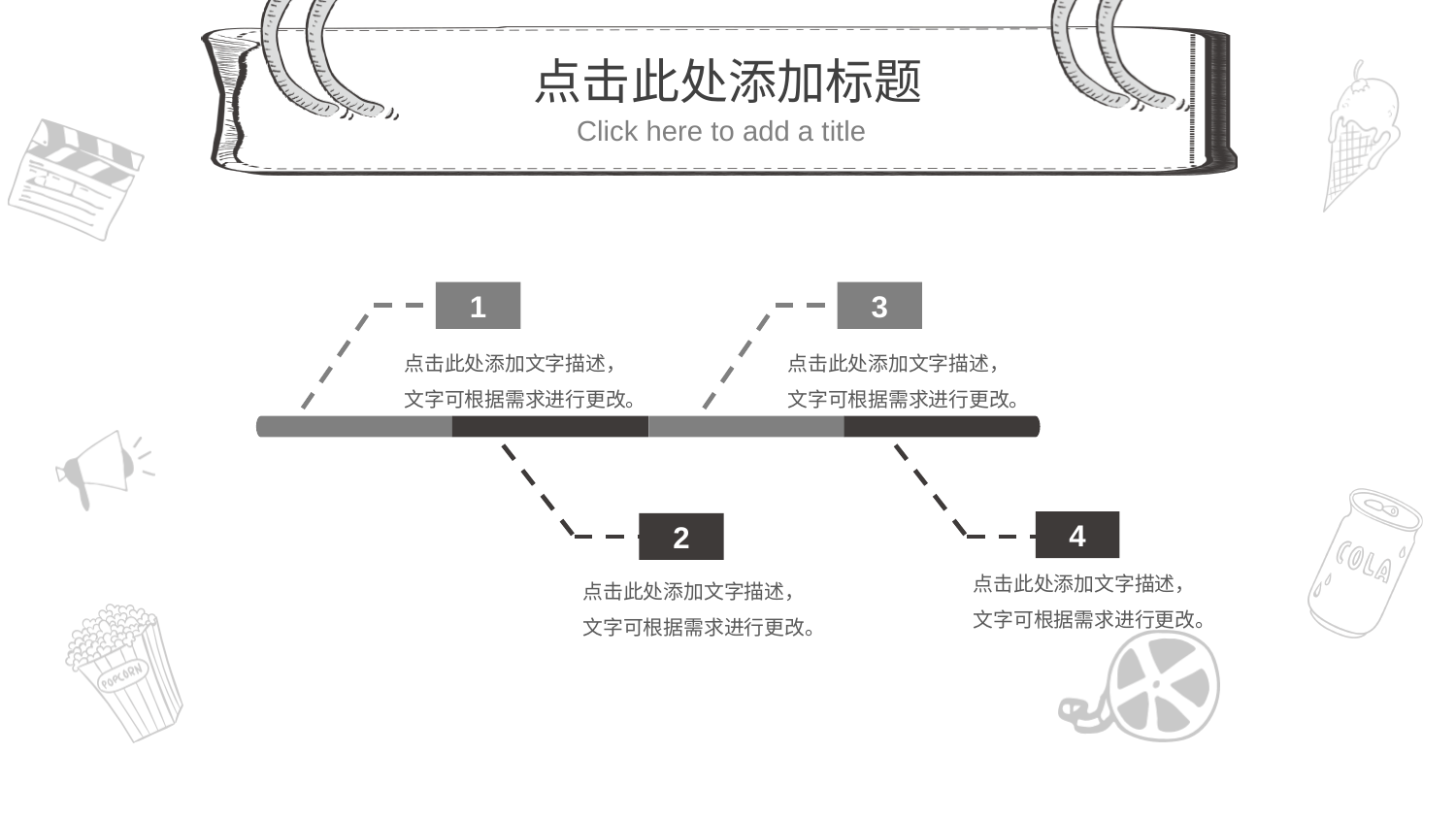

1
3
点击此处添加文字描述，文字可根据需求进行更改。
点击此处添加文字描述，文字可根据需求进行更改。

4
2
点击此处添加文字描述，文字可根据需求进行更改。
点击此处添加文字描述，文字可根据需求进行更改。